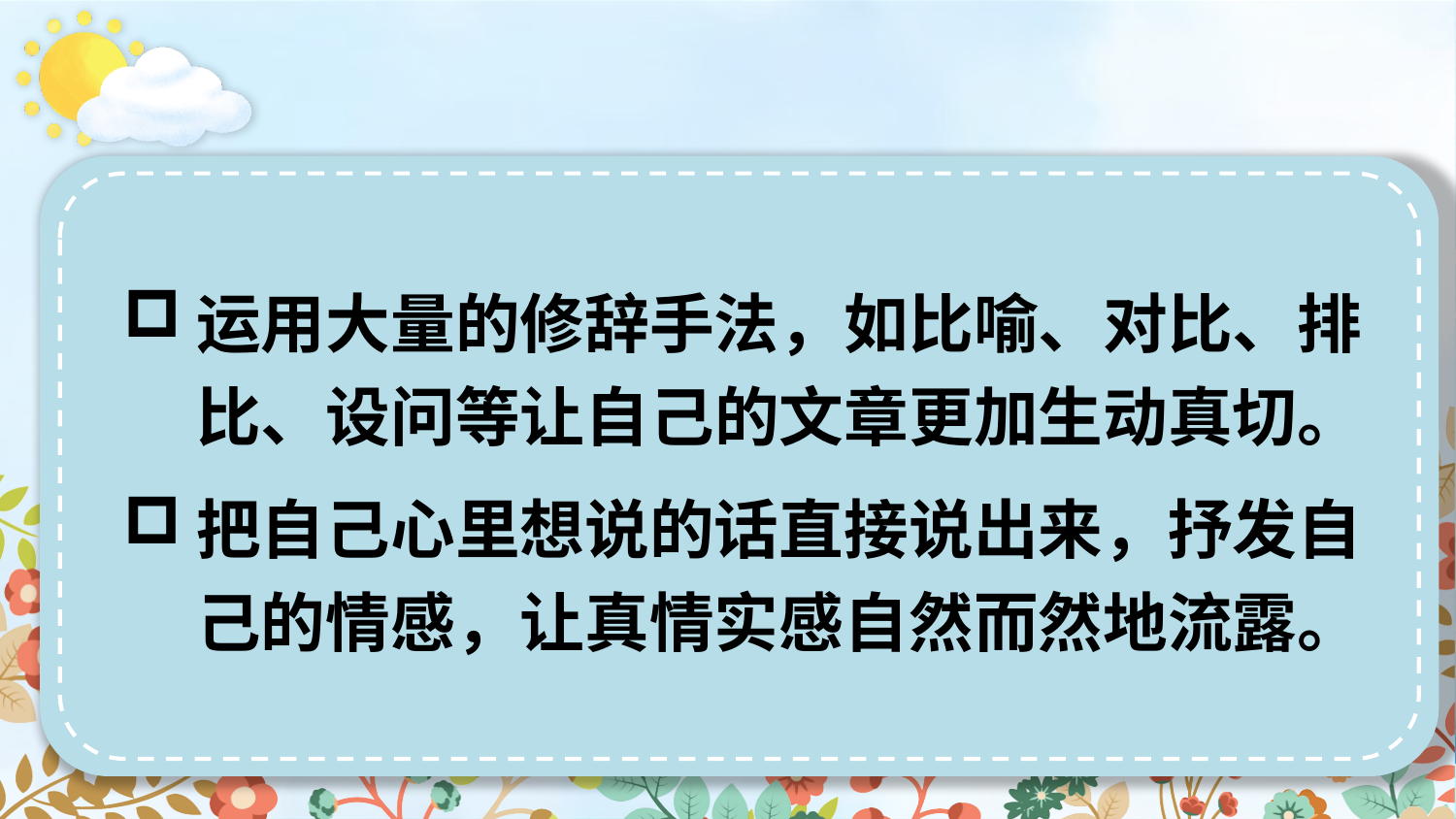

运用大量的修辞手法，如比喻、对比、排比、设问等让自己的文章更加生动真切。
把自己心里想说的话直接说出来，抒发自己的情感，让真情实感自然而然地流露。